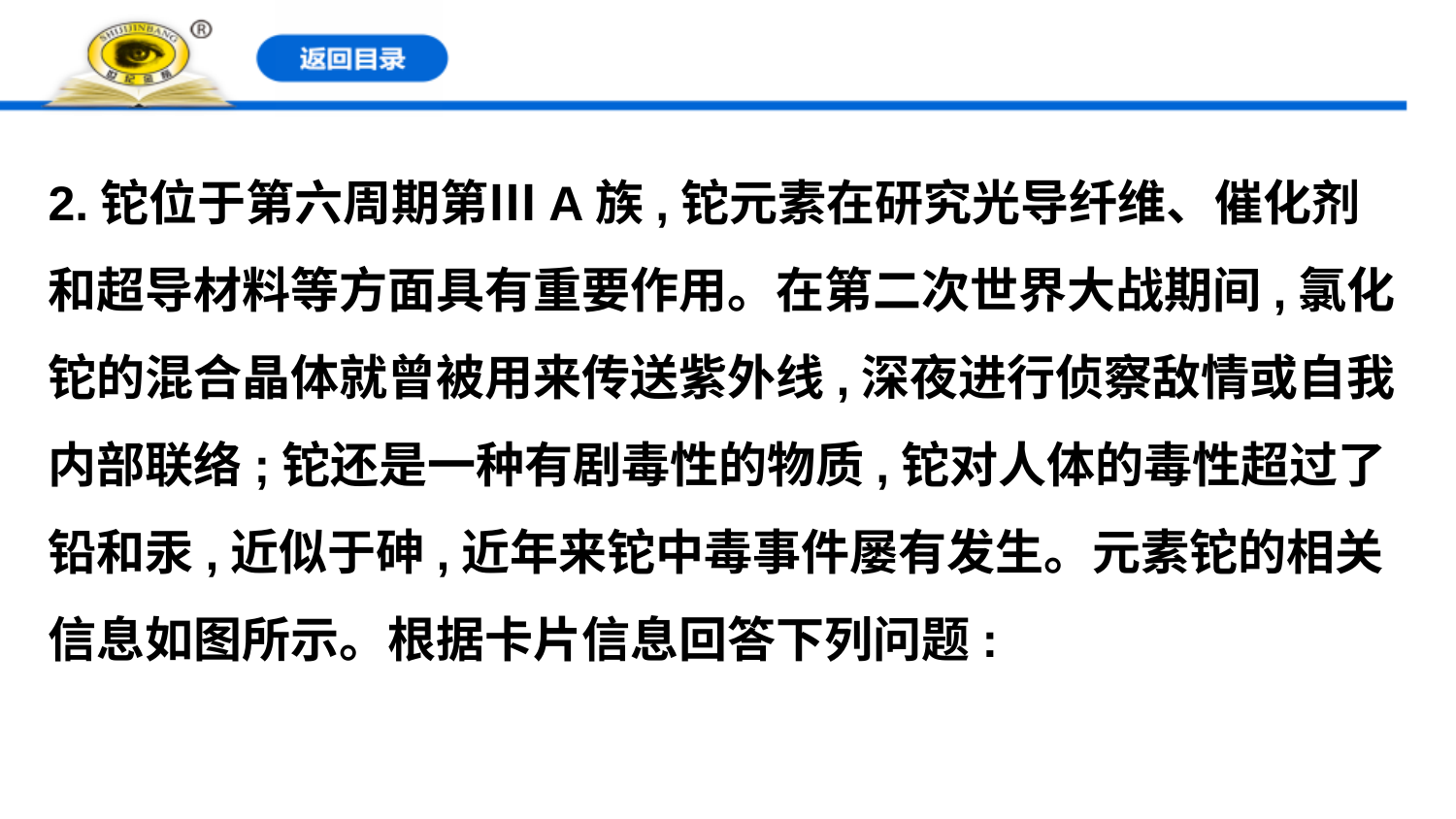

2.铊位于第六周期第ⅢA族,铊元素在研究光导纤维、催化剂和超导材料等方面具有重要作用。在第二次世界大战期间,氯化铊的混合晶体就曾被用来传送紫外线,深夜进行侦察敌情或自我内部联络;铊还是一种有剧毒性的物质,铊对人体的毒性超过了铅和汞,近似于砷,近年来铊中毒事件屡有发生。元素铊的相关信息如图所示。根据卡片信息回答下列问题: